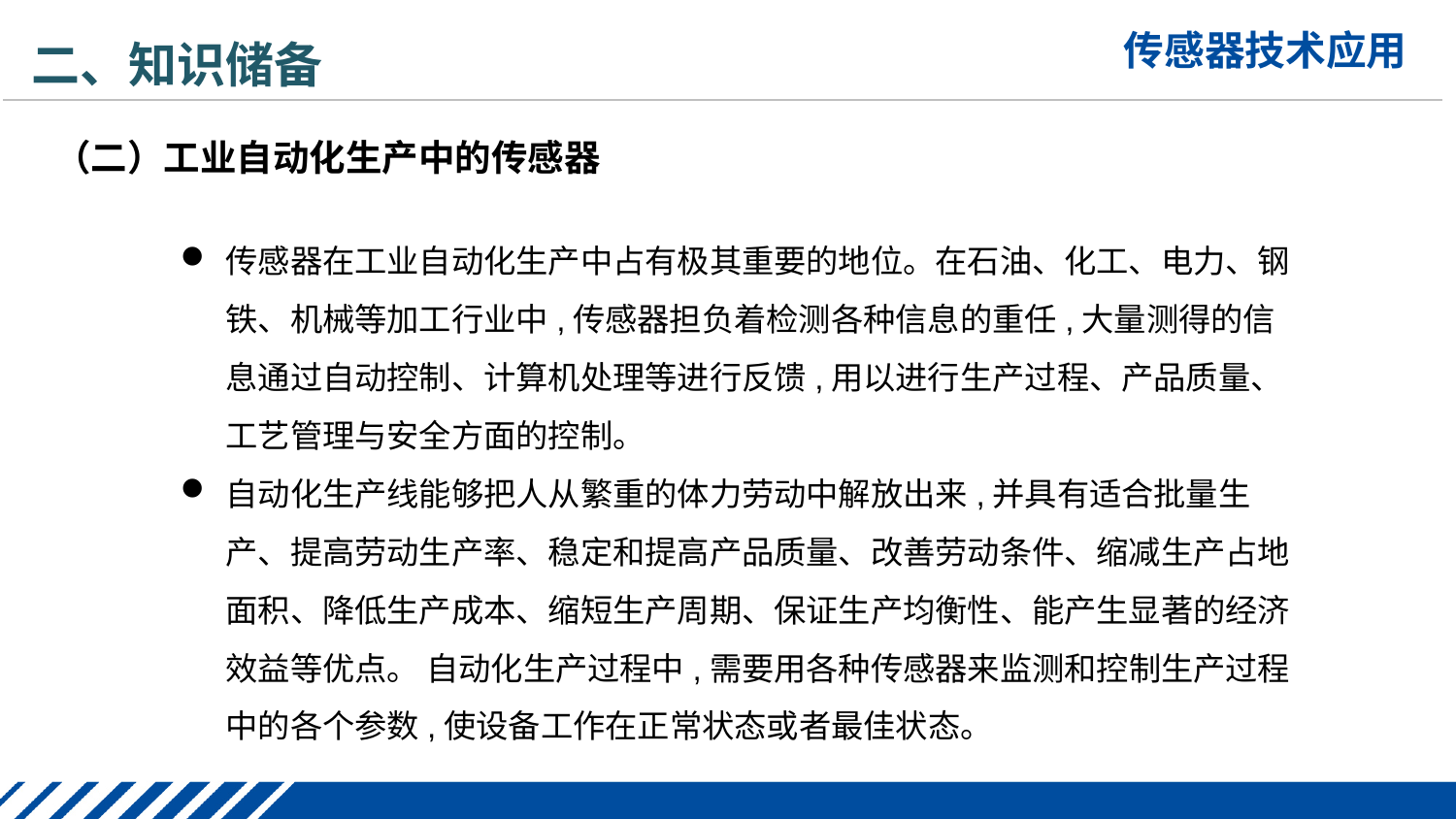

二、知识储备
（二）工业自动化生产中的传感器
传感器在工业自动化生产中占有极其重要的地位。在石油、化工、电力、钢铁、机械等加工行业中,传感器担负着检测各种信息的重任,大量测得的信息通过自动控制、计算机处理等进行反馈,用以进行生产过程、产品质量、工艺管理与安全方面的控制。
自动化生产线能够把人从繁重的体力劳动中解放出来,并具有适合批量生产、提高劳动生产率、稳定和提高产品质量、改善劳动条件、缩减生产占地面积、降低生产成本、缩短生产周期、保证生产均衡性、能产生显著的经济效益等优点。 自动化生产过程中,需要用各种传感器来监测和控制生产过程中的各个参数,使设备工作在正常状态或者最佳状态。